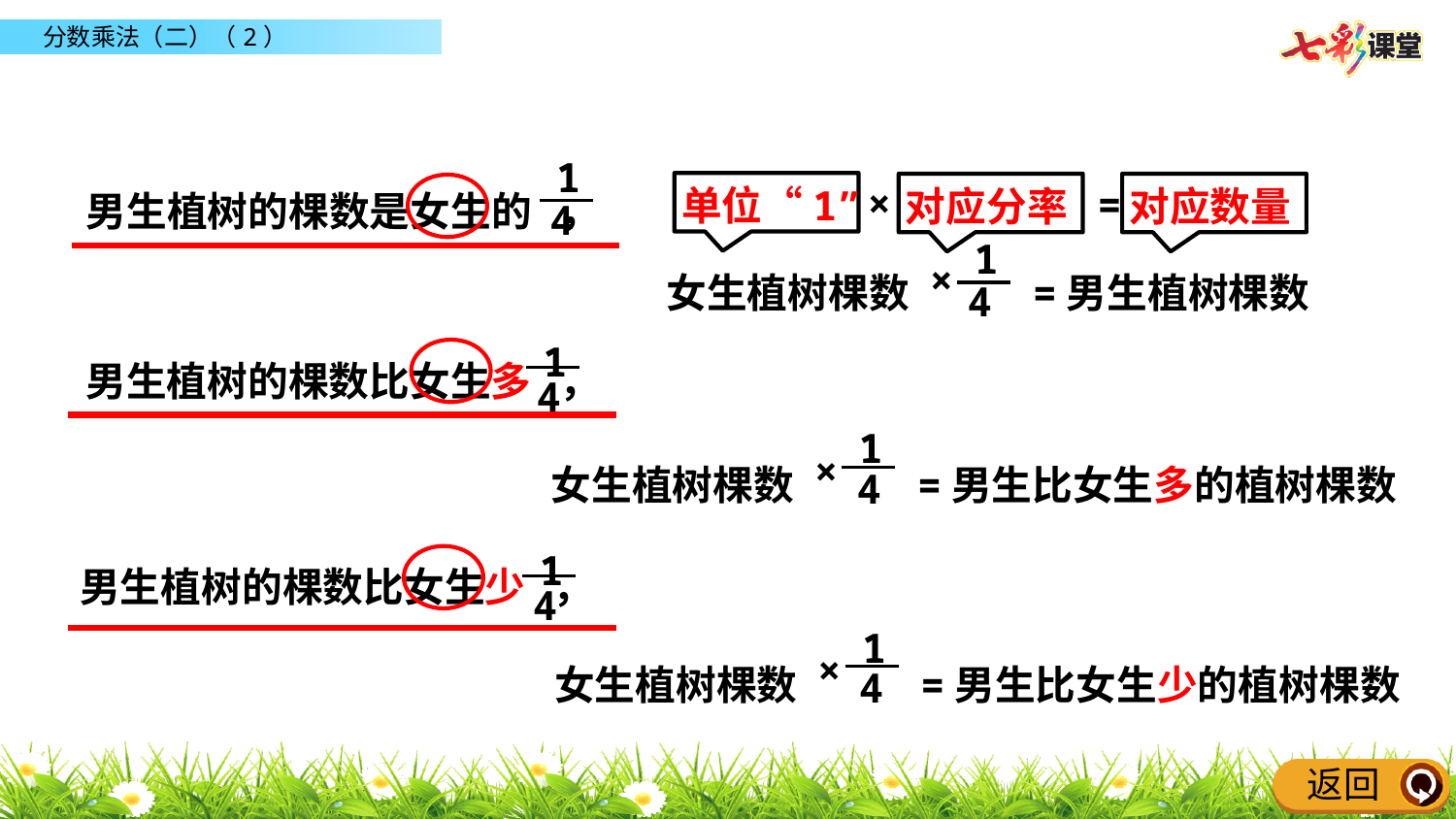

1
4
男生植树的棵数是女生的   ，
×
=

单位“1”

对应分率

对应数量

1
4
×
女生植树棵数
=男生植树棵数
1
4
男生植树的棵数比女生多   ，

1
4
×
女生植树棵数
=男生比女生多的植树棵数
1
4
男生植树的棵数比女生少   ，

1
4
×
女生植树棵数
=男生比女生少的植树棵数